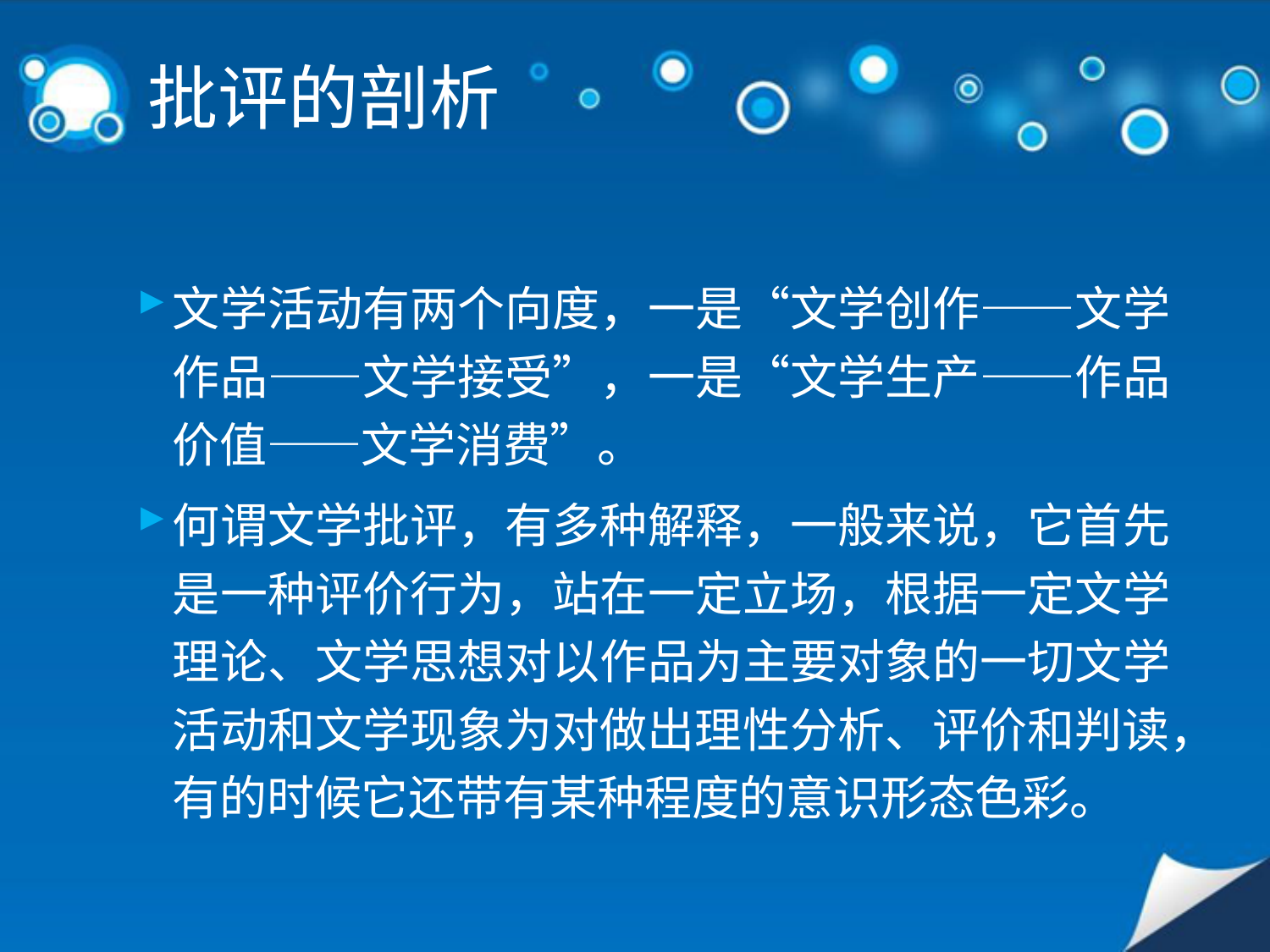

# 批评的剖析

文学活动有两个向度，一是“文学创作——文学作品——文学接受”，一是“文学生产——作品价值——文学消费”。
何谓文学批评，有多种解释，一般来说，它首先是一种评价行为，站在一定立场，根据一定文学理论、文学思想对以作品为主要对象的一切文学活动和文学现象为对做出理性分析、评价和判读，有的时候它还带有某种程度的意识形态色彩。